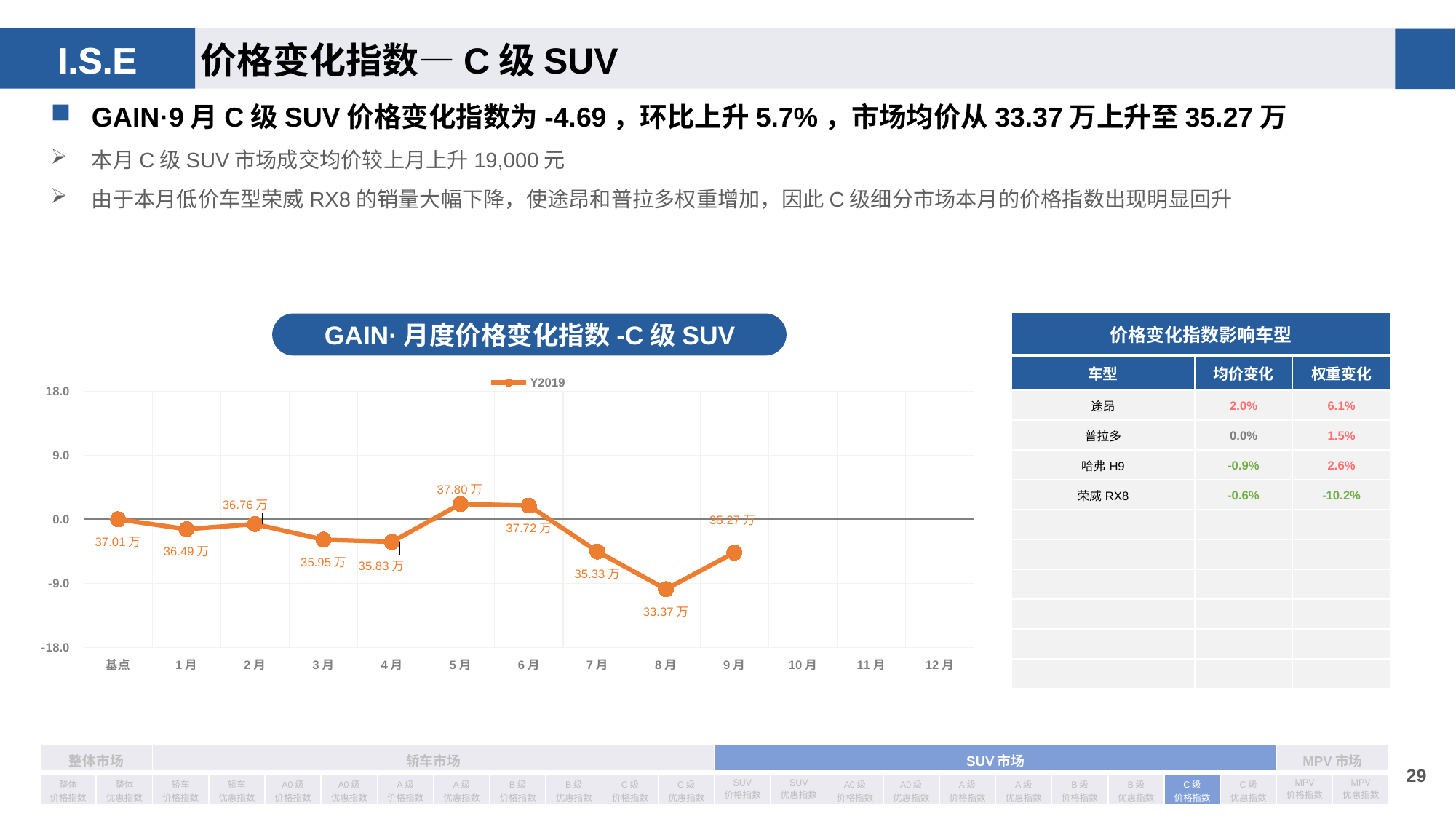

价格变化指数—C级SUV
GAIN·9月C级SUV价格变化指数为-4.69，环比上升5.7%，市场均价从33.37万上升至35.27万
本月C级SUV市场成交均价较上月上升19,000元
由于本月低价车型荣威RX8的销量大幅下降，使途昂和普拉多权重增加，因此C级细分市场本月的价格指数出现明显回升
| 价格变化指数影响车型 |  |  |
| --- | --- | --- |
| 车型 | 均价变化 | 权重变化 |
| 途昂 | 2.0% | 6.1% |
| 普拉多 | 0.0% | 1.5% |
| 哈弗H9 | -0.9% | 2.6% |
| 荣威RX8 | -0.6% | -10.2% |
|  |  |  |
|  |  |  |
|  |  |  |
|  |  |  |
|  |  |  |
|  |  |  |
GAIN·月度价格变化指数-C级SUV

### Chart

| Category | Y2019 |
|---|---|
| 基点 | 0.0 |
| 1月 | -1.39 |
| 2月 | -0.67 |
| 3月 | -2.87 |
| 4月 | -3.17 |
| 5月 | 2.15 |
| 6月 | 1.92 |
| 7月 | -4.54 |
| 8月 | -9.82 |
| 9月 | -4.69 |
| 10月 | None |
| 11月 | None |
| 12月 | None |
| 整体市场 |  | 轿车市场 |  |  |  |  |  |  |  |  |  | SUV市场 |  |  |  |  |  |  |  |  |  | MPV市场 |  |
| --- | --- | --- | --- | --- | --- | --- | --- | --- | --- | --- | --- | --- | --- | --- | --- | --- | --- | --- | --- | --- | --- | --- | --- |
| 整体 价格指数 | 整体 优惠指数 | 轿车 价格指数 | 轿车 优惠指数 | A0级 价格指数 | A0级 优惠指数 | A级 价格指数 | A级 优惠指数 | B级 价格指数 | B级 优惠指数 | C级 价格指数 | C级 优惠指数 | SUV 价格指数 | SUV 优惠指数 | A0级 价格指数 | A0级 优惠指数 | A级 价格指数 | A级 优惠指数 | B级 价格指数 | B级 优惠指数 | C级 价格指数 | C级 优惠指数 | MPV 价格指数 | MPV 优惠指数 |
29